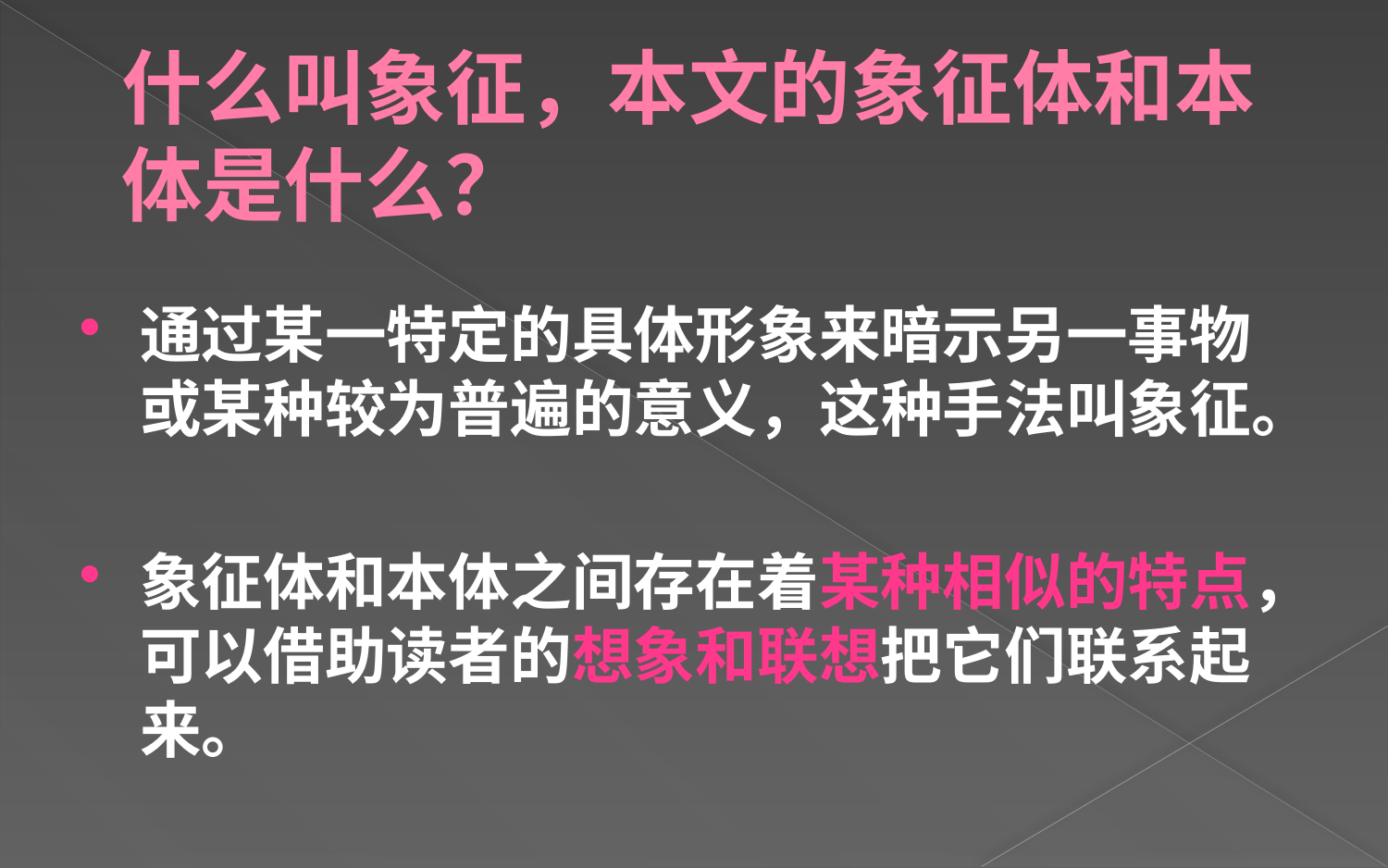

# 什么叫象征，本文的象征体和本体是什么？
通过某一特定的具体形象来暗示另一事物或某种较为普遍的意义，这种手法叫象征。

象征体和本体之间存在着某种相似的特点，可以借助读者的想象和联想把它们联系起来。